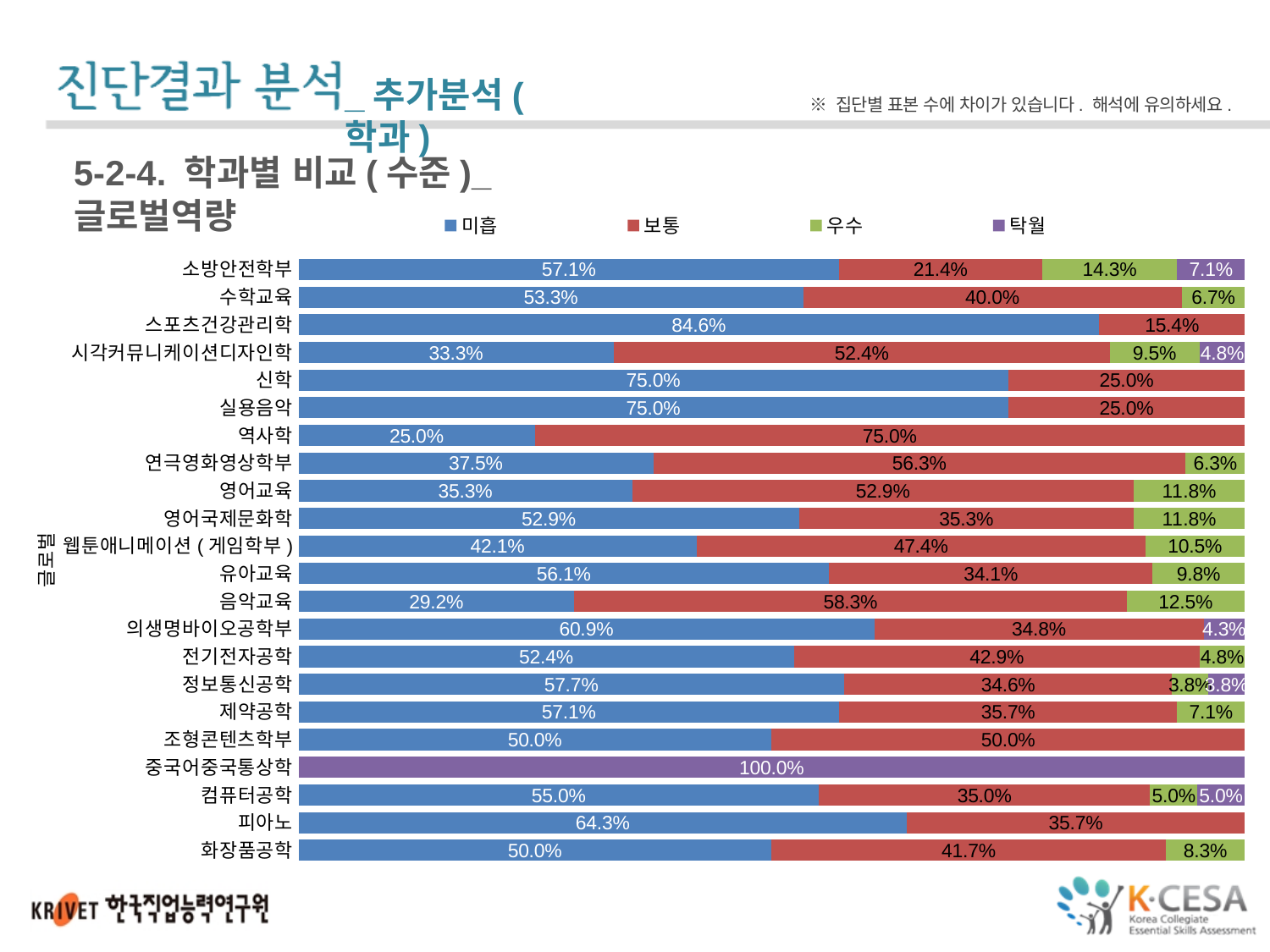

_추가분석(학과)
※ 집단별 표본 수에 차이가 있습니다. 해석에 유의하세요.
5-2-4. 학과별 비교(수준)_글로벌역량

### Chart

| Category | 미흡 | 보통 | 우수 | 탁월 |
|---|---|---|---|---|
| 소방안전학부 | 0.5714285714285714 | 0.21428571428571427 | 0.14285714285714285 | 0.07142857142857142 |
| 수학교육 | 0.5333333333333333 | 0.4 | 0.06666666666666667 | None |
| 스포츠건강관리학 | 0.8461538461538461 | 0.15384615384615385 | None | None |
| 시각커뮤니케이션디자인학 | 0.33333333333333326 | 0.5238095238095238 | 0.09523809523809523 | 0.047619047619047616 |
| 신학 | 0.75 | 0.25 | None | None |
| 실용음악 | 0.75 | 0.25 | None | None |
| 역사학 | 0.25 | 0.75 | None | None |
| 연극영화영상학부 | 0.375 | 0.5625 | 0.0625 | None |
| 영어교육 | 0.35294117647058826 | 0.5294117647058824 | 0.1176470588235294 | None |
| 영어국제문화학 | 0.5294117647058824 | 0.35294117647058826 | 0.1176470588235294 | None |
| 웹툰애니메이션(게임학부) | 0.42105263157894735 | 0.47368421052631576 | 0.10526315789473684 | None |
| 유아교육 | 0.5609756097560976 | 0.34146341463414637 | 0.0975609756097561 | None |
| 음악교육 | 0.2916666666666667 | 0.5833333333333334 | 0.125 | None |
| 의생명바이오공학부 | 0.6086956521739131 | 0.34782608695652173 | None | 0.043478260869565216 |
| 전기전자공학 | 0.5238095238095238 | 0.42857142857142855 | 0.047619047619047616 | None |
| 정보통신공학 | 0.5769230769230769 | 0.34615384615384615 | 0.038461538461538464 | 0.038461538461538464 |
| 제약공학 | 0.5714285714285714 | 0.35714285714285715 | 0.07142857142857142 | None |
| 조형콘텐츠학부 | 0.5 | 0.5 | None | None |
| 중국어중국통상학 | None | None | None | 1.0 |
| 컴퓨터공학 | 0.55 | 0.35 | 0.05 | 0.05 |
| 피아노 | 0.6428571428571429 | 0.35714285714285715 | None | None |
| 화장품공학 | 0.5 | 0.41666666666666674 | 0.08333333333333331 | None |